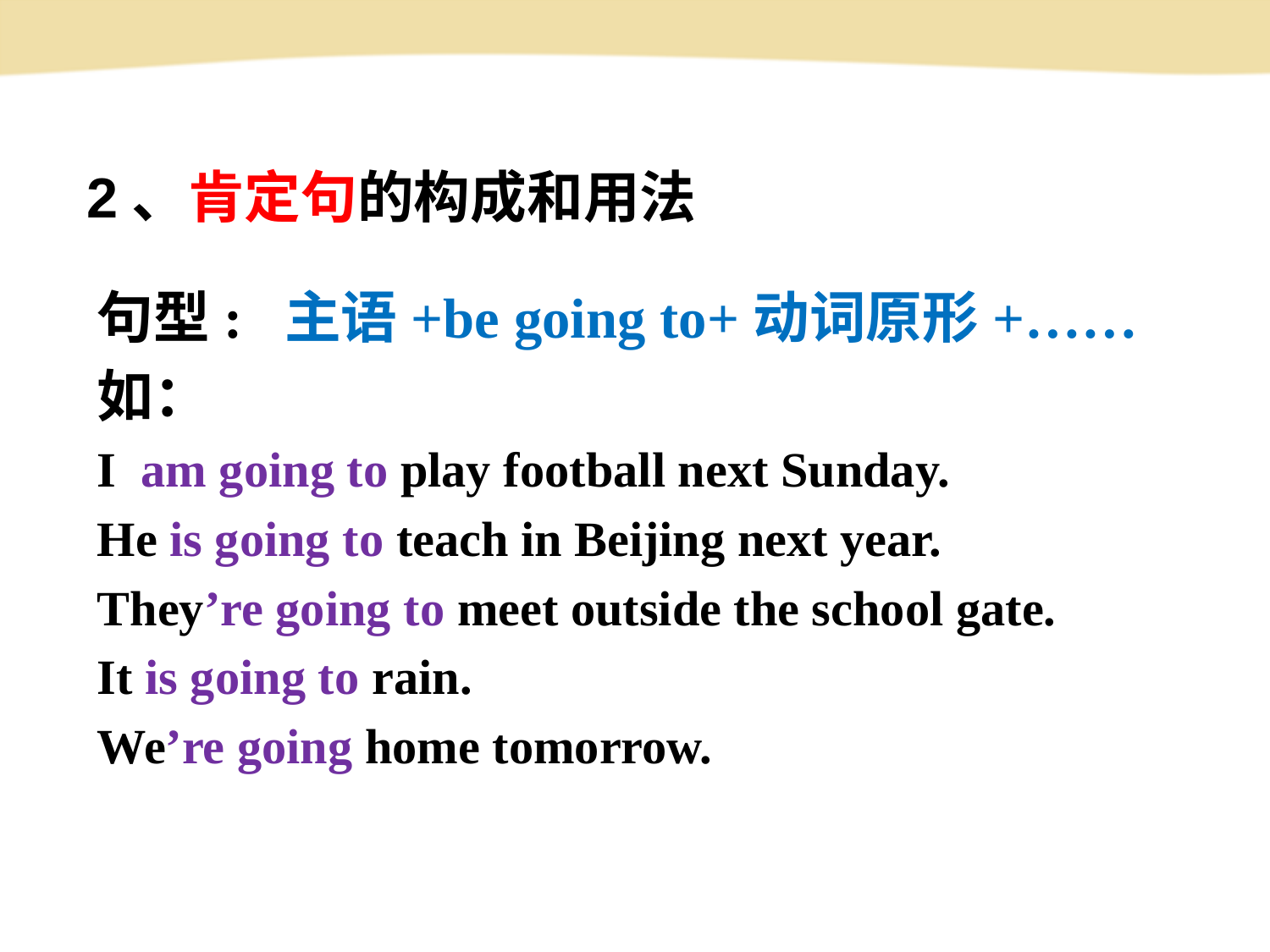

# 2、肯定句的构成和用法
句型:  主语+be going to+动词原形+……
如：
I  am going to play football next Sunday.
He is going to teach in Beijing next year.
They’re going to meet outside the school gate.
It is going to rain.
We’re going home tomorrow.